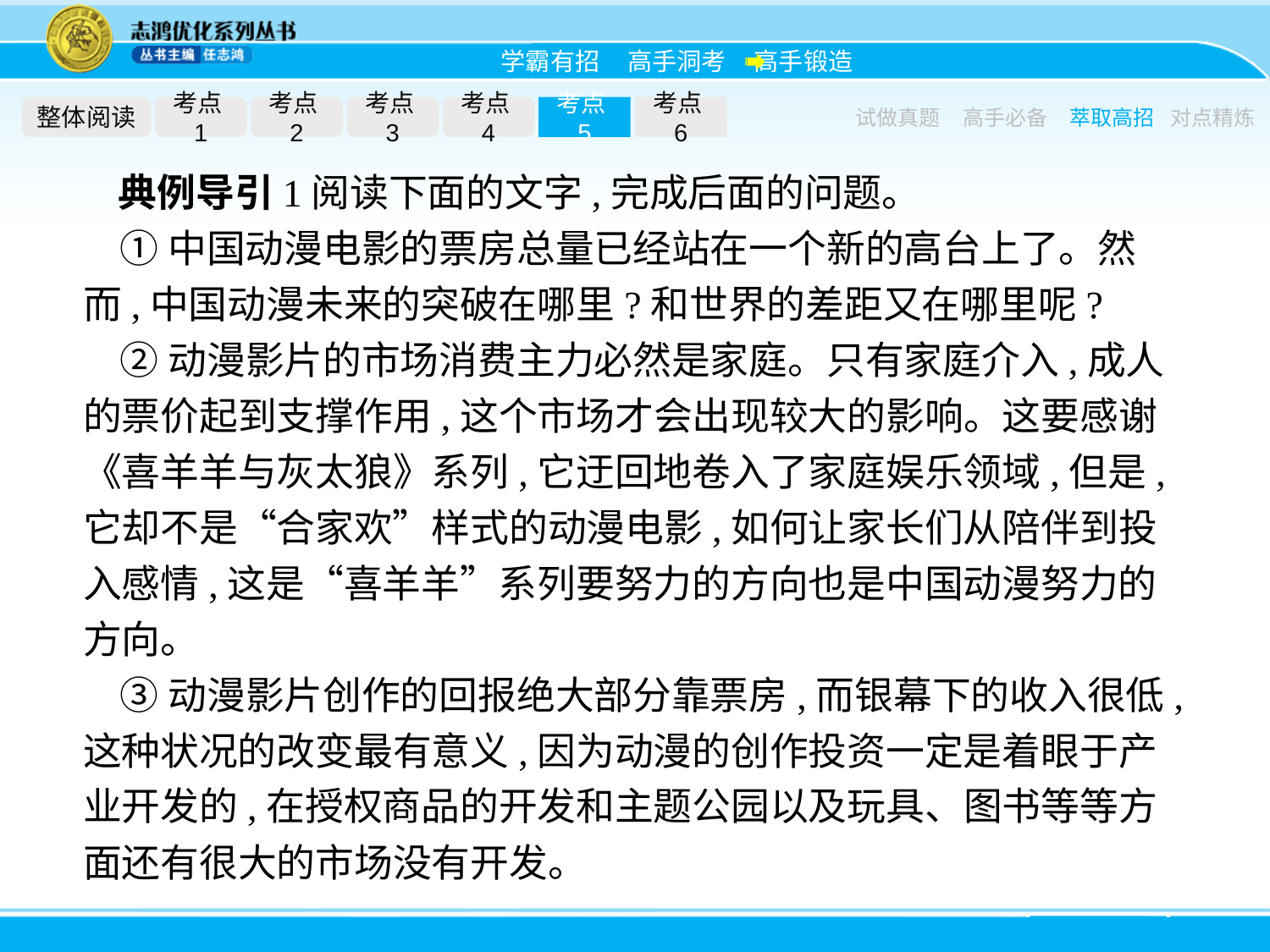

整体阅读
考点1
考点2
考点3
考点4
考点5
考点6
试做真题
高手必备
萃取高招
对点精炼
典例导引1阅读下面的文字,完成后面的问题。
①中国动漫电影的票房总量已经站在一个新的高台上了。然而,中国动漫未来的突破在哪里?和世界的差距又在哪里呢?
②动漫影片的市场消费主力必然是家庭。只有家庭介入,成人的票价起到支撑作用,这个市场才会出现较大的影响。这要感谢《喜羊羊与灰太狼》系列,它迂回地卷入了家庭娱乐领域,但是,它却不是“合家欢”样式的动漫电影,如何让家长们从陪伴到投入感情,这是“喜羊羊”系列要努力的方向也是中国动漫努力的方向。
③动漫影片创作的回报绝大部分靠票房,而银幕下的收入很低,这种状况的改变最有意义,因为动漫的创作投资一定是着眼于产业开发的,在授权商品的开发和主题公园以及玩具、图书等等方面还有很大的市场没有开发。